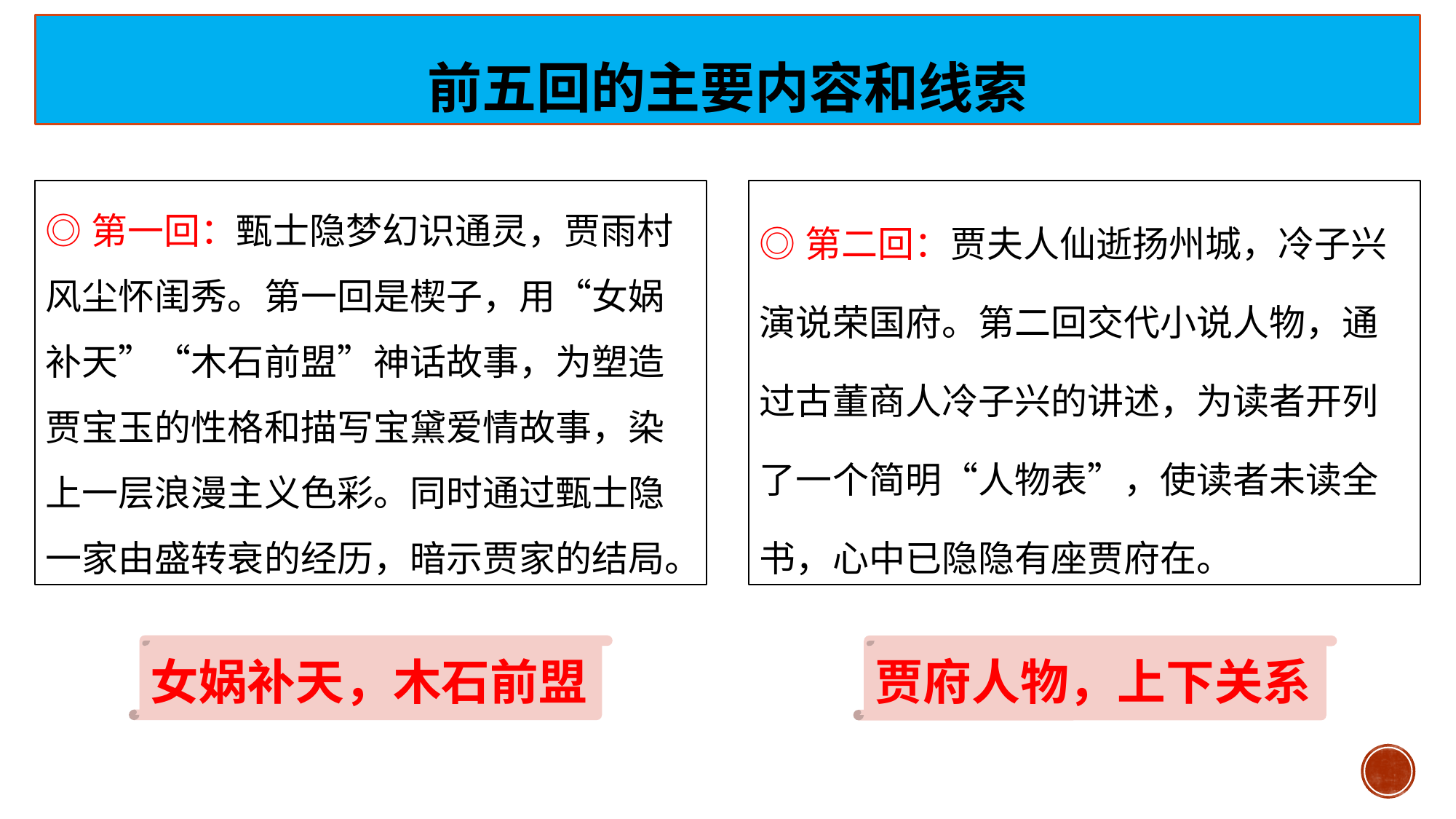

前五回的主要内容和线索
◎第一回：甄士隐梦幻识通灵，贾雨村风尘怀闺秀。第一回是楔子，用“女娲补天”“木石前盟”神话故事，为塑造贾宝玉的性格和描写宝黛爱情故事，染上一层浪漫主义色彩。同时通过甄士隐一家由盛转衰的经历，暗示贾家的结局。
◎第二回：贾夫人仙逝扬州城，冷子兴演说荣国府。第二回交代小说人物，通过古董商人冷子兴的讲述，为读者开列了一个简明“人物表”，使读者未读全书，心中已隐隐有座贾府在。
女娲补天，木石前盟
贾府人物，上下关系